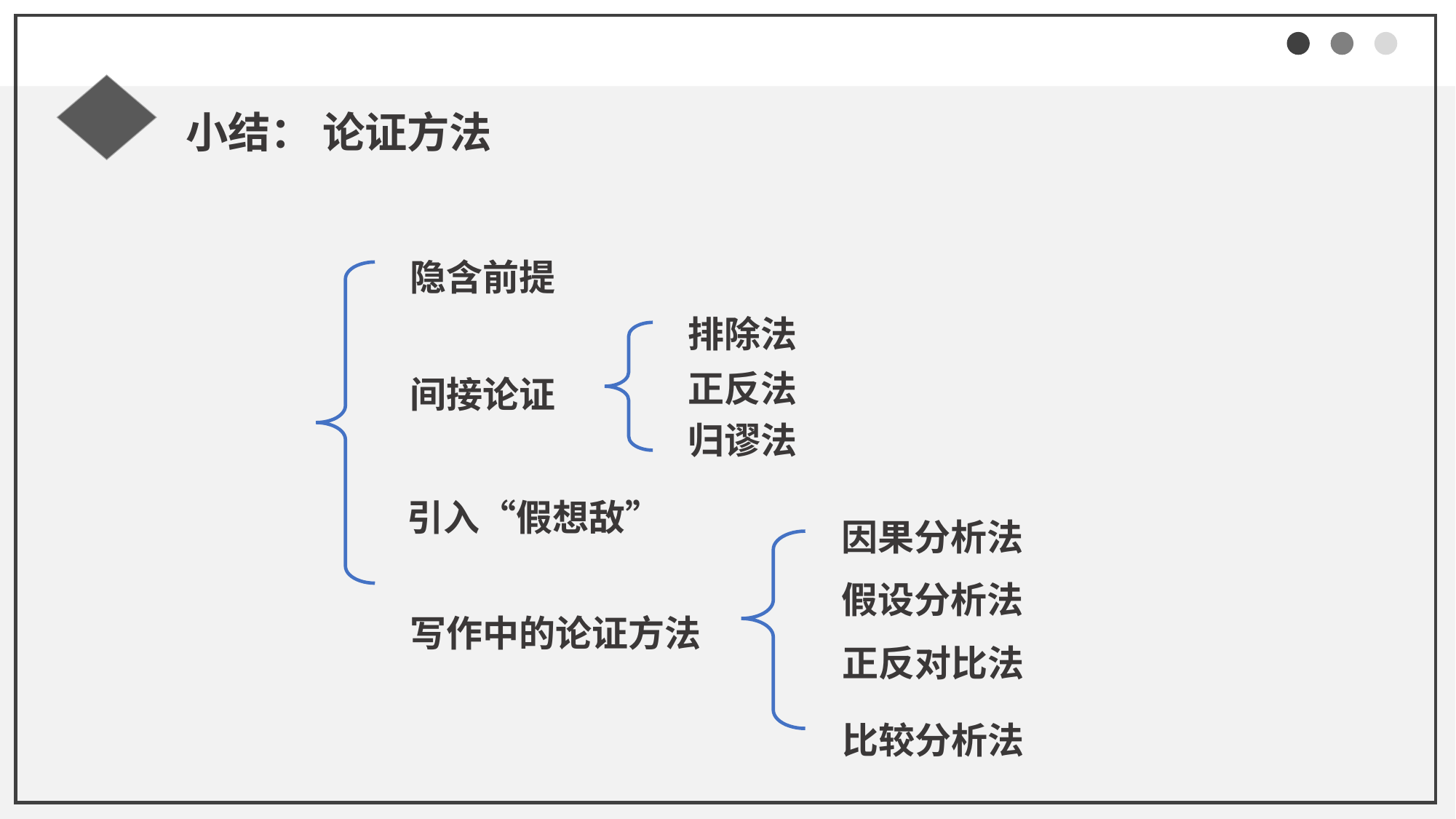

小结： 论证方法
隐含前提

排除法

正反法
间接论证
归谬法
引入“假想敌”
因果分析法

假设分析法
写作中的论证方法
正反对比法
比较分析法